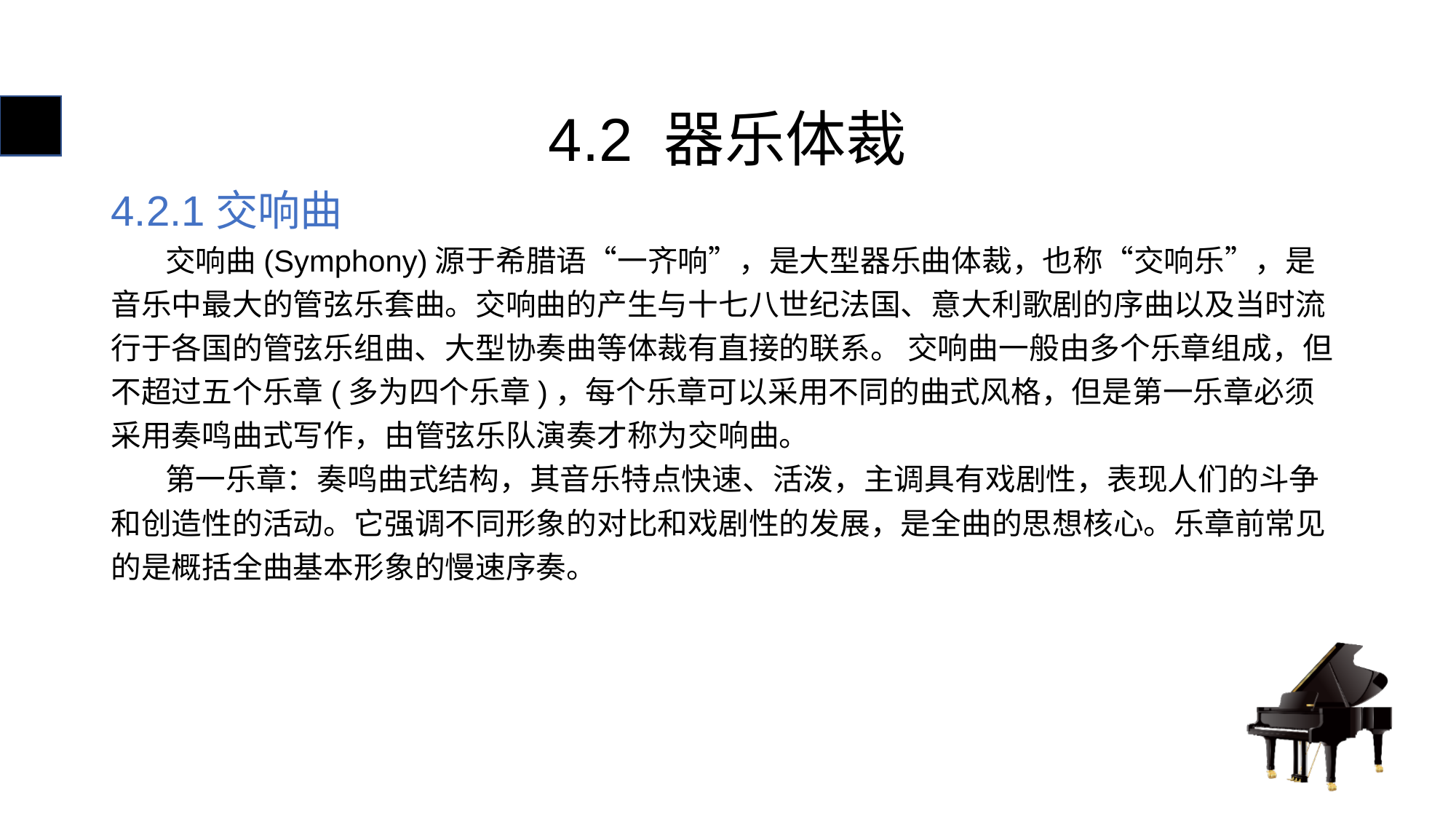

# 4.2 器乐体裁
4.2.1交响曲
       交响曲(Symphony)源于希腊语“一齐响”，是大型器乐曲体裁，也称“交响乐”，是音乐中最大的管弦乐套曲。交响曲的产生与十七八世纪法国、意大利歌剧的序曲以及当时流行于各国的管弦乐组曲、大型协奏曲等体裁有直接的联系。 交响曲一般由多个乐章组成，但不超过五个乐章(多为四个乐章)，每个乐章可以采用不同的曲式风格，但是第一乐章必须采用奏鸣曲式写作，由管弦乐队演奏才称为交响曲。
       第一乐章：奏鸣曲式结构，其音乐特点快速、活泼，主调具有戏剧性，表现人们的斗争和创造性的活动。它强调不同形象的对比和戏剧性的发展，是全曲的思想核心。乐章前常见的是概括全曲基本形象的慢速序奏。